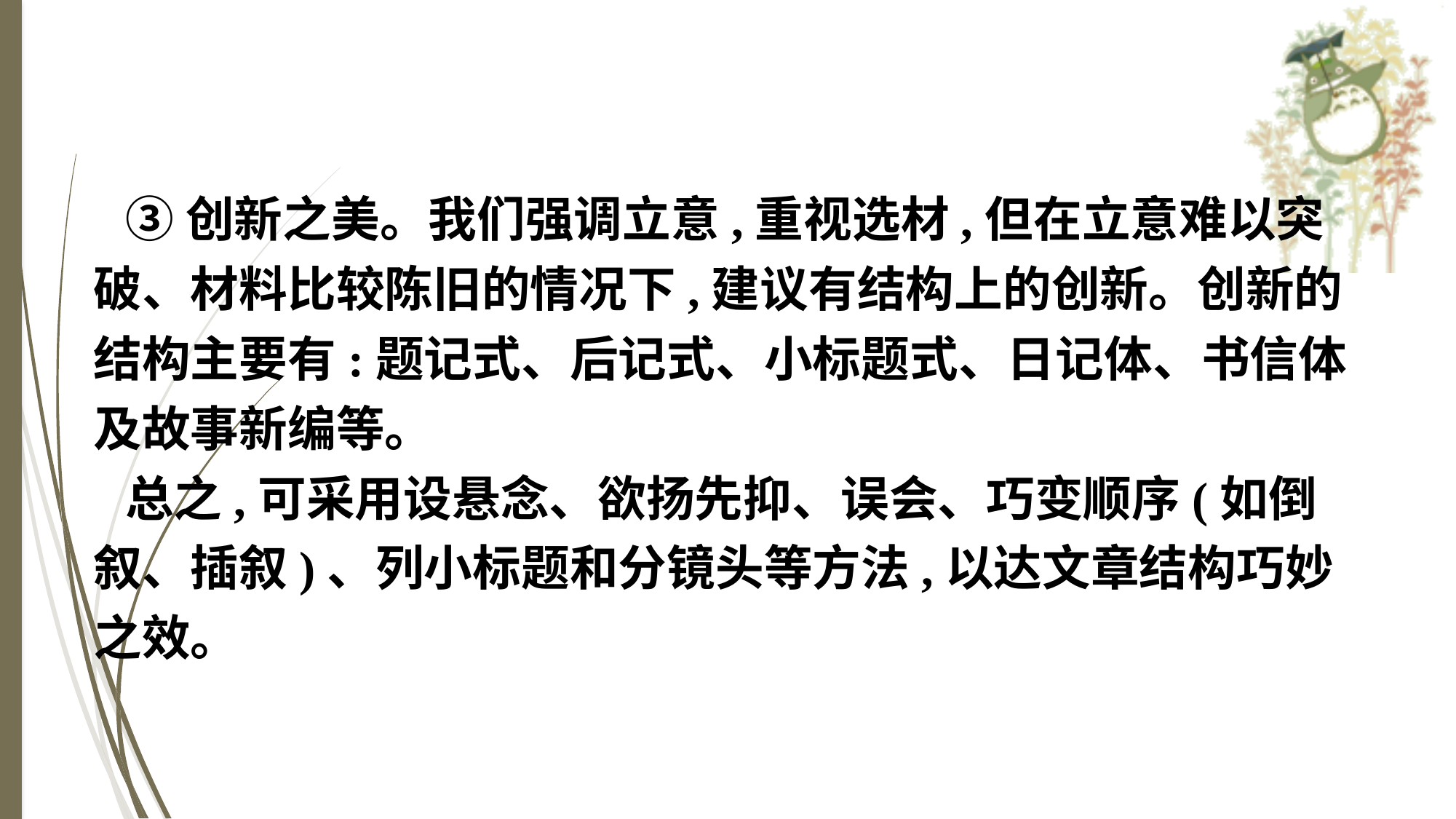

③创新之美。我们强调立意,重视选材,但在立意难以突破、材料比较陈旧的情况下,建议有结构上的创新。创新的结构主要有:题记式、后记式、小标题式、日记体、书信体及故事新编等。
总之,可采用设悬念、欲扬先抑、误会、巧变顺序(如倒叙、插叙)、列小标题和分镜头等方法,以达文章结构巧妙之效。